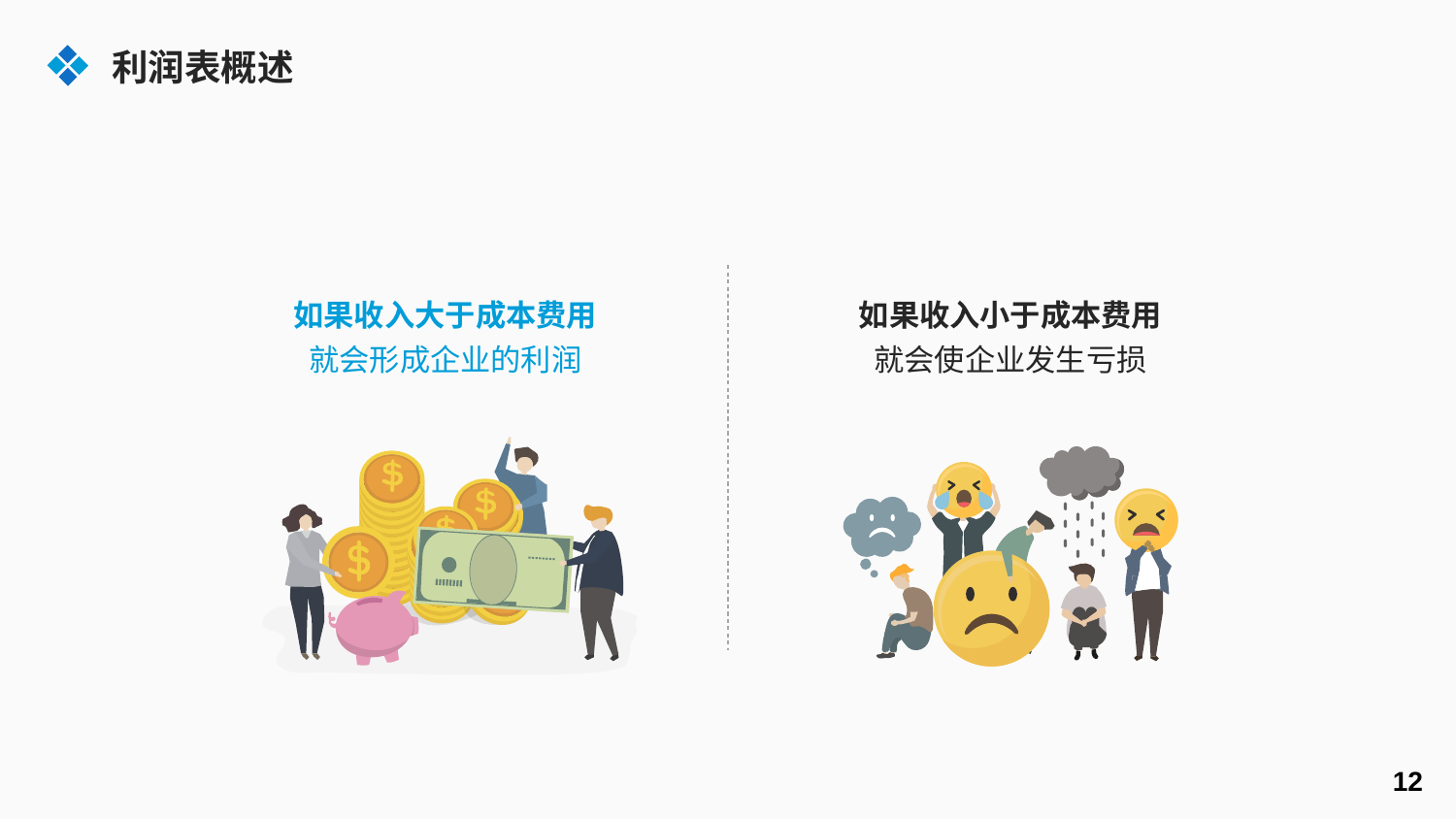

利润表概述

如果收入大于成本费用
就会形成企业的利润
如果收入小于成本费用
就会使企业发生亏损

12